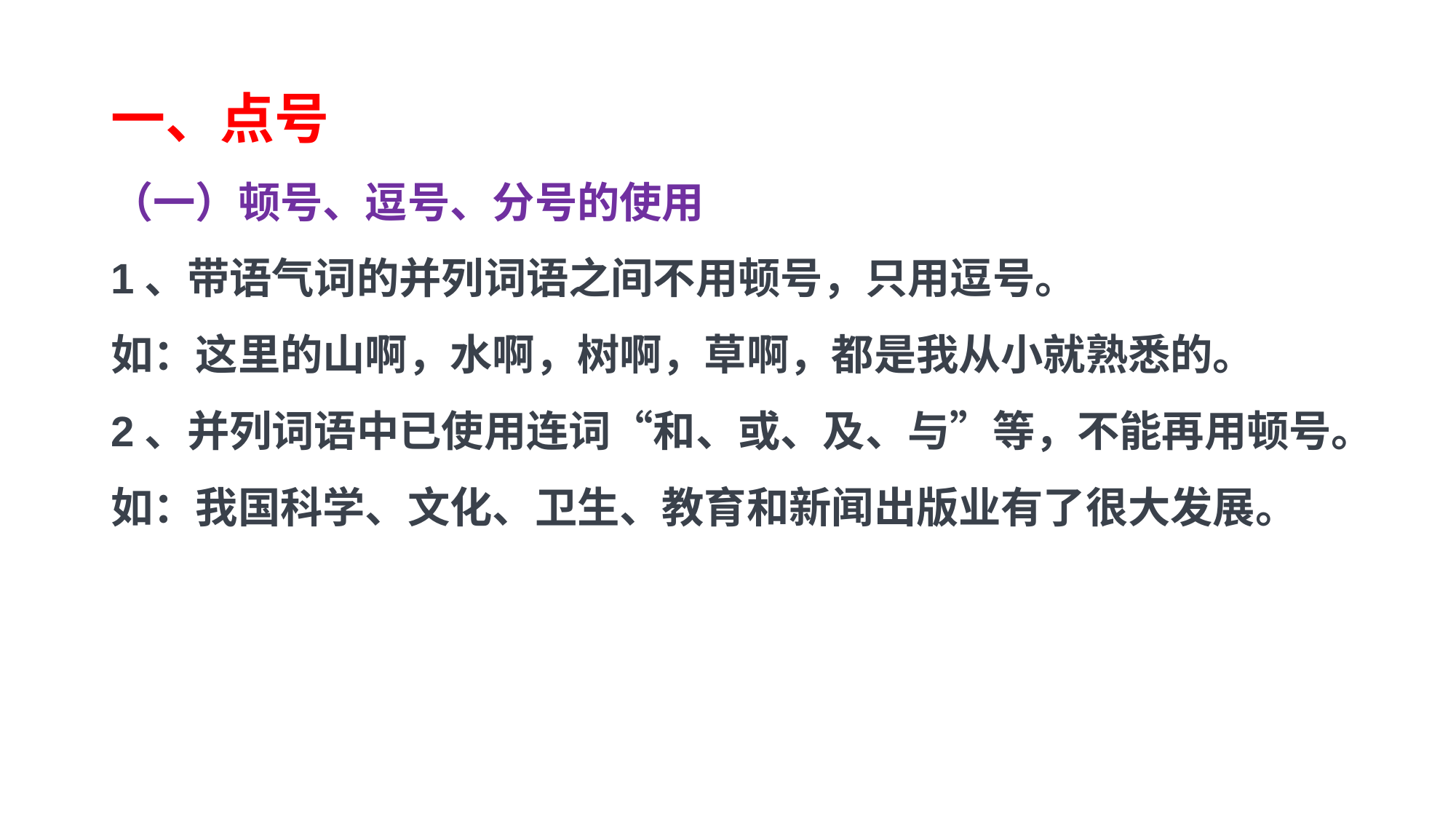

一、点号
（一）顿号、逗号、分号的使用
1、带语气词的并列词语之间不用顿号，只用逗号。
如：这里的山啊，水啊，树啊，草啊，都是我从小就熟悉的。
2、并列词语中已使用连词“和、或、及、与”等，不能再用顿号。
如：我国科学、文化、卫生、教育和新闻出版业有了很大发展。